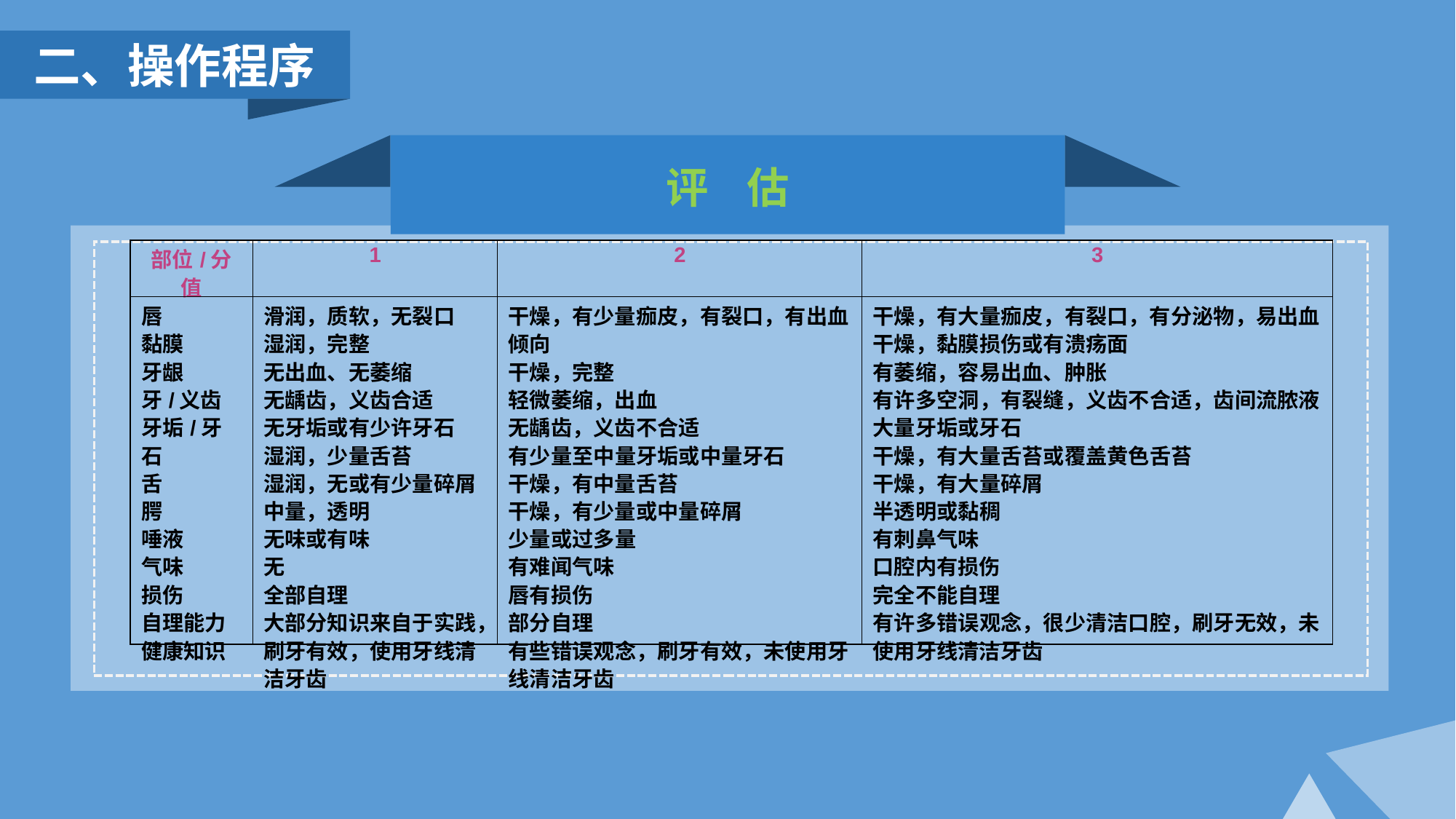

二、操作程序

评    估

| 部位/分值 | 1 | 2 | 3 |
| --- | --- | --- | --- |
| 唇 黏膜 牙龈 牙/义齿 牙垢/牙石 舌 腭 唾液 气味 损伤 自理能力 健康知识 | 滑润，质软，无裂口 湿润，完整 无出血、无萎缩 无龋齿，义齿合适 无牙垢或有少许牙石 湿润，少量舌苔 湿润，无或有少量碎屑 中量，透明 无味或有味 无 全部自理 大部分知识来自于实践，刷牙有效，使用牙线清洁牙齿 | 干燥，有少量痂皮，有裂口，有出血倾向 干燥，完整 轻微萎缩，出血 无龋齿，义齿不合适 有少量至中量牙垢或中量牙石 干燥，有中量舌苔 干燥，有少量或中量碎屑 少量或过多量 有难闻气味 唇有损伤 部分自理 有些错误观念，刷牙有效，未使用牙线清洁牙齿 | 干燥，有大量痂皮，有裂口，有分泌物，易出血 干燥，黏膜损伤或有溃疡面 有萎缩，容易出血、肿胀 有许多空洞，有裂缝，义齿不合适，齿间流脓液 大量牙垢或牙石 干燥，有大量舌苔或覆盖黄色舌苔 干燥，有大量碎屑 半透明或黏稠 有刺鼻气味 口腔内有损伤 完全不能自理 有许多错误观念，很少清洁口腔，刷牙无效，未使用牙线清洁牙齿 |